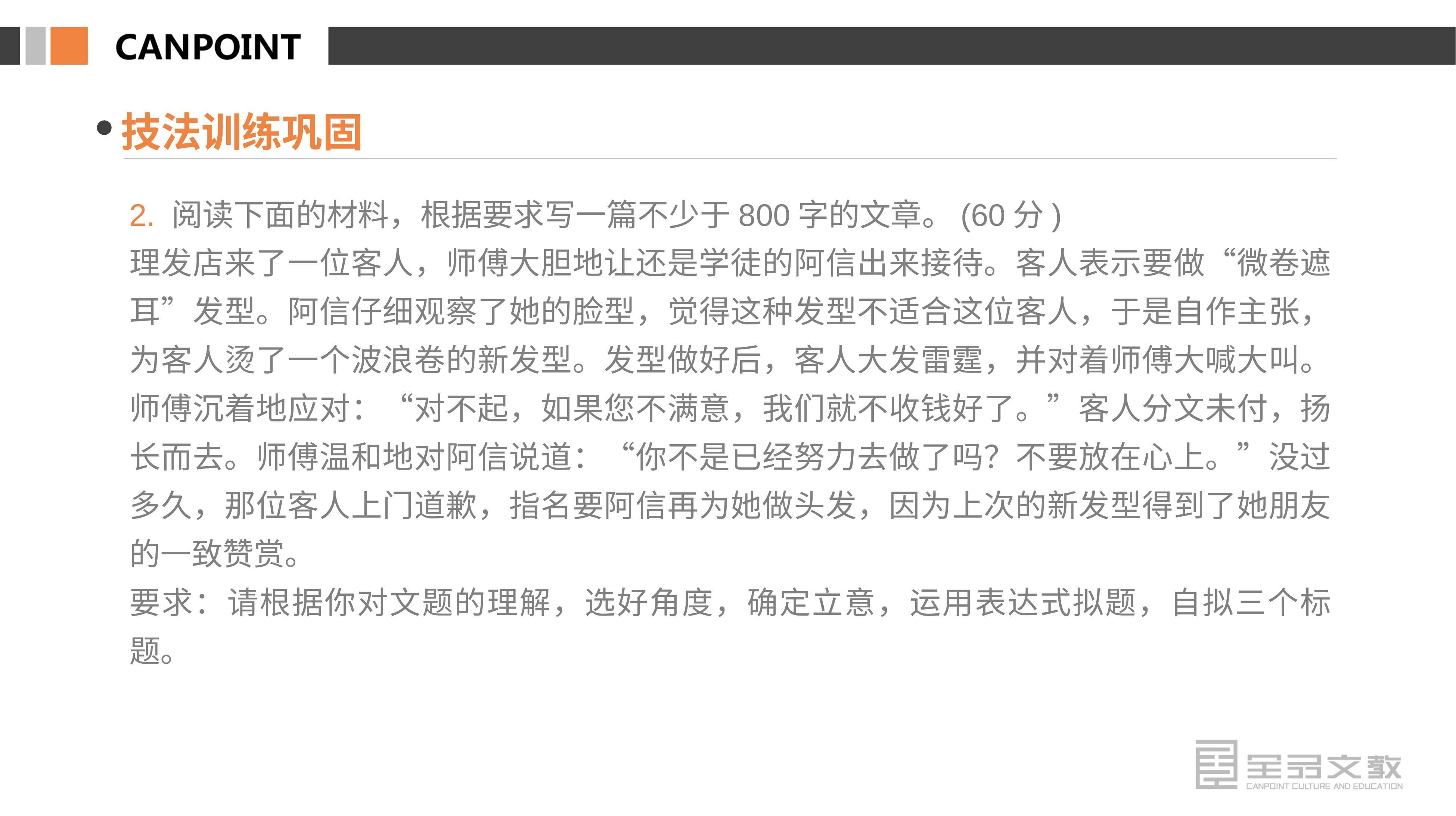

技法训练巩固

2. 阅读下面的材料，根据要求写一篇不少于800字的文章。(60分)
理发店来了一位客人，师傅大胆地让还是学徒的阿信出来接待。客人表示要做“微卷遮耳”发型。阿信仔细观察了她的脸型，觉得这种发型不适合这位客人，于是自作主张，为客人烫了一个波浪卷的新发型。发型做好后，客人大发雷霆，并对着师傅大喊大叫。师傅沉着地应对：“对不起，如果您不满意，我们就不收钱好了。”客人分文未付，扬长而去。师傅温和地对阿信说道：“你不是已经努力去做了吗？不要放在心上。”没过多久，那位客人上门道歉，指名要阿信再为她做头发，因为上次的新发型得到了她朋友的一致赞赏。
要求：请根据你对文题的理解，选好角度，确定立意，运用表达式拟题，自拟三个标题。